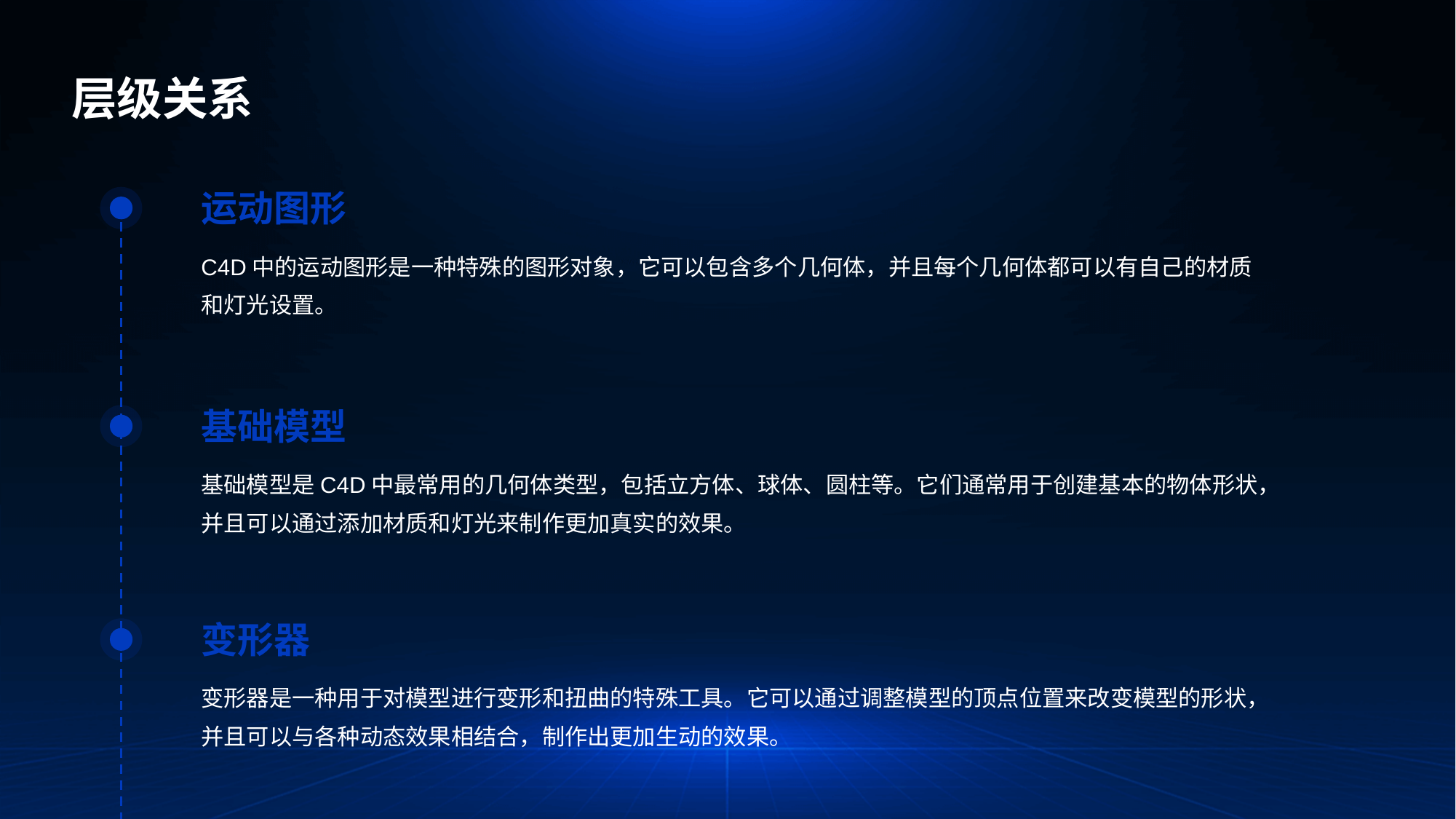

层级关系
运动图形

C4D中的运动图形是一种特殊的图形对象，它可以包含多个几何体，并且每个几何体都可以有自己的材质和灯光设置。
基础模型

基础模型是C4D中最常用的几何体类型，包括立方体、球体、圆柱等。它们通常用于创建基本的物体形状，并且可以通过添加材质和灯光来制作更加真实的效果。
变形器

变形器是一种用于对模型进行变形和扭曲的特殊工具。它可以通过调整模型的顶点位置来改变模型的形状，并且可以与各种动态效果相结合，制作出更加生动的效果。